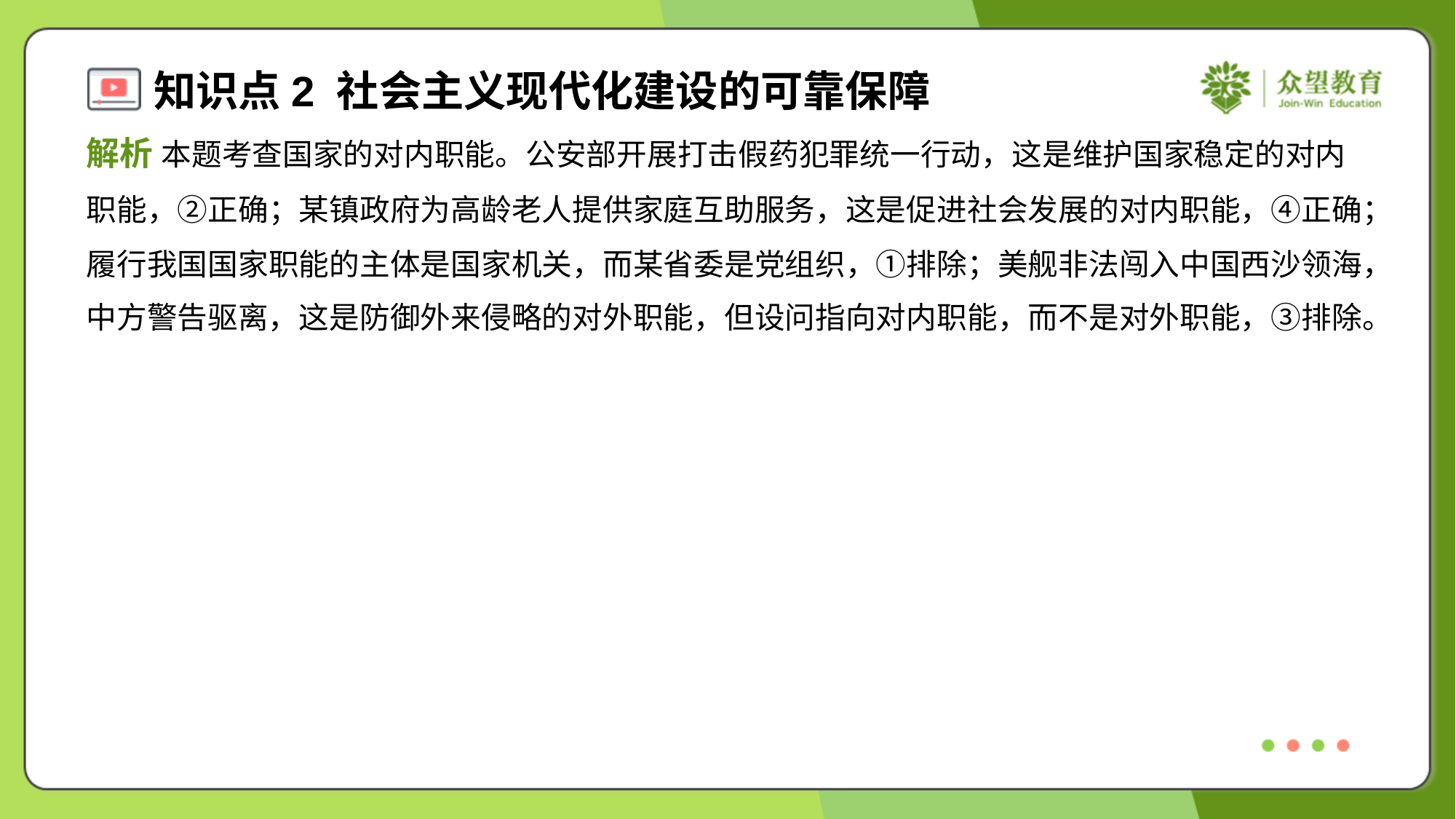

解析 本题考查国家的对内职能。公安部开展打击假药犯罪统一行动，这是维护国家稳定的对内
职能，②正确；某镇政府为高龄老人提供家庭互助服务，这是促进社会发展的对内职能，④正确；
履行我国国家职能的主体是国家机关，而某省委是党组织，①排除；美舰非法闯入中国西沙领海，
中方警告驱离，这是防御外来侵略的对外职能，但设问指向对内职能，而不是对外职能，③排除。